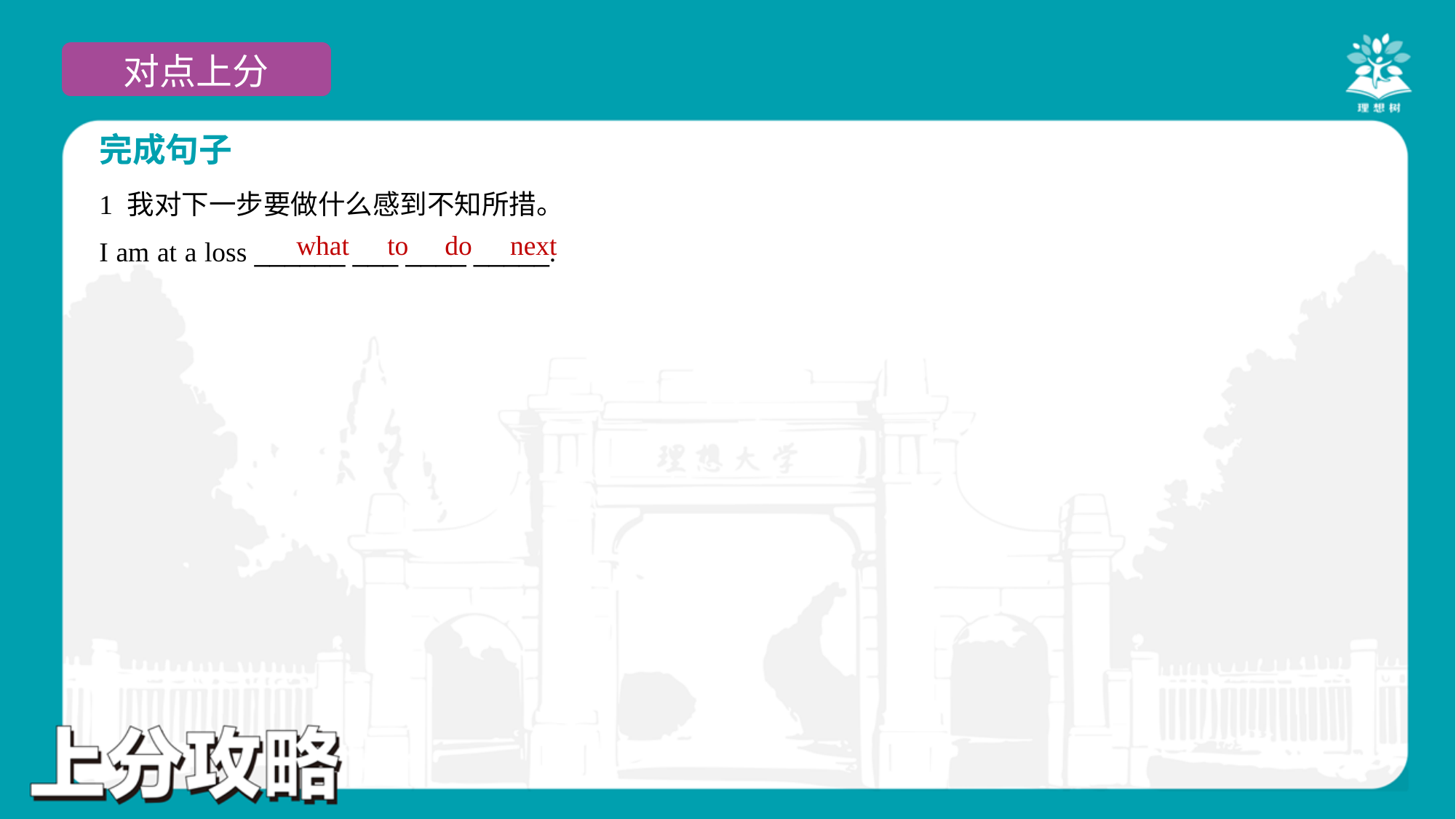

完成句子
1 我对下一步要做什么感到不知所措。
I am at a loss ______ ___ ____ _____.
what
to
do
next